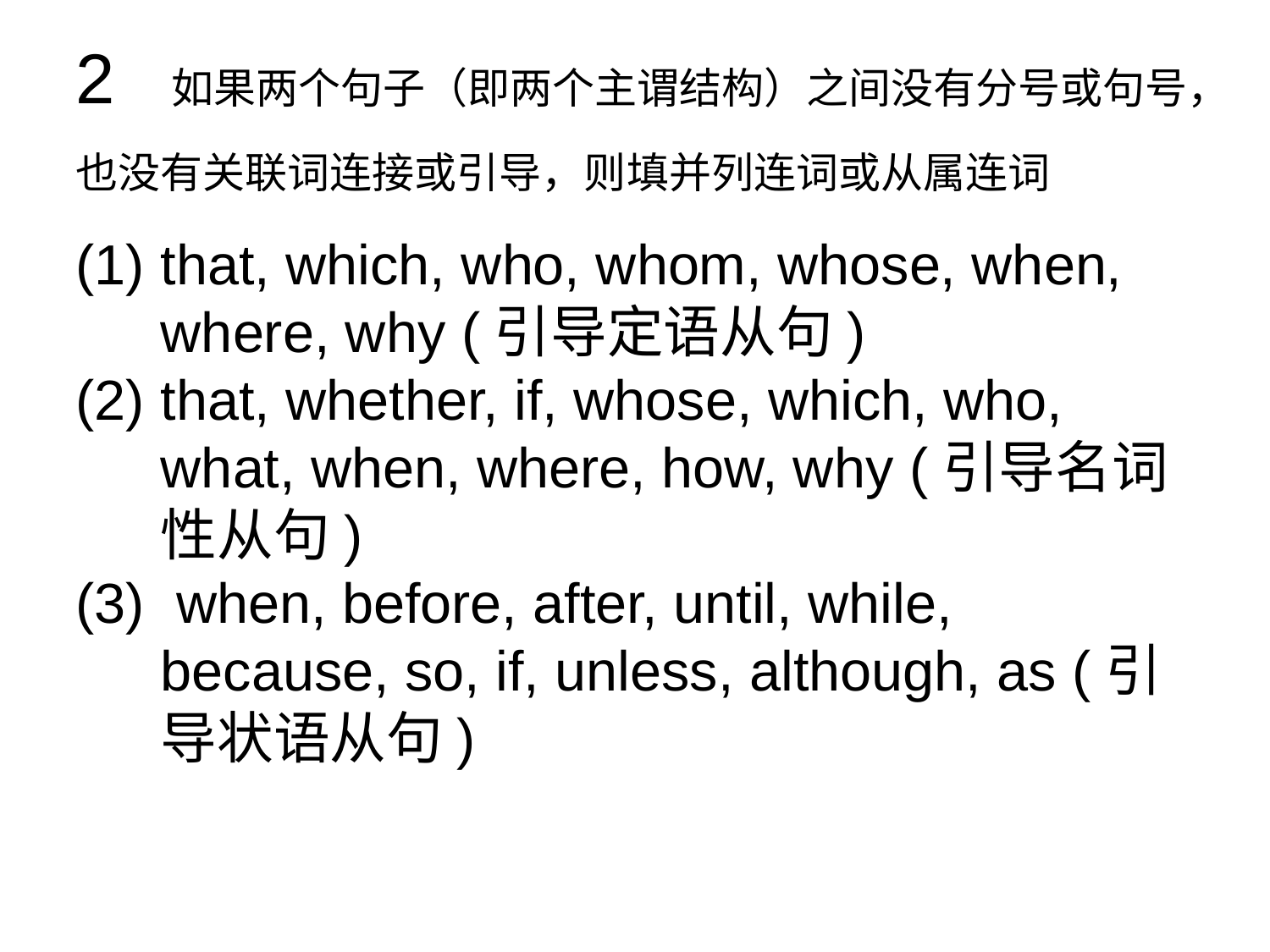

# 2  如果两个句子（即两个主谓结构）之间没有分号或句号，也没有关联词连接或引导，则填并列连词或从属连词
that, which, who, whom, whose, when, where, why (引导定语从句)
that, whether, if, whose, which, who, what, when, where, how, why (引导名词性从句)
 when, before, after, until, while, because, so, if, unless, although, as (引导状语从句)